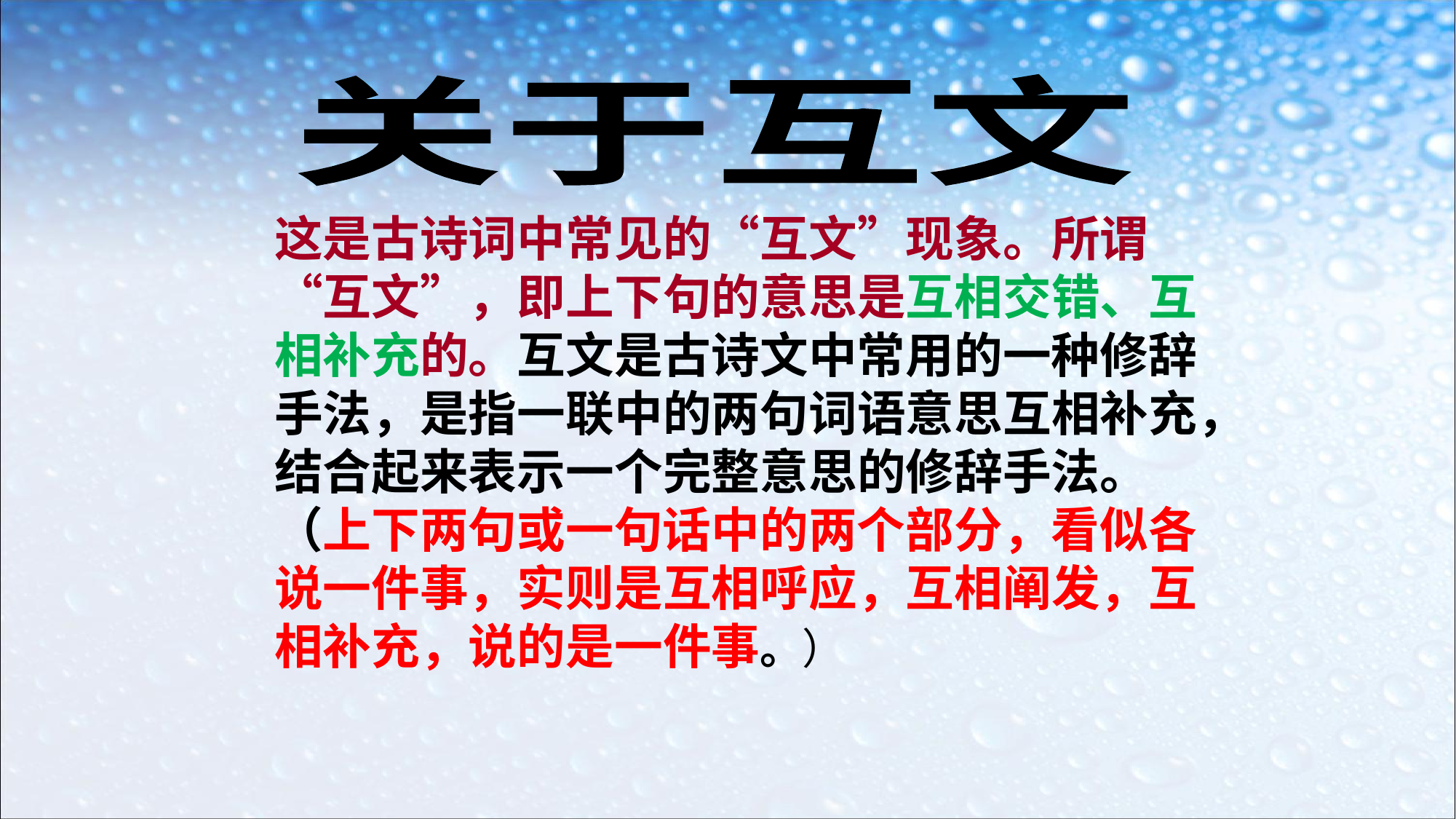

关于互文
这是古诗词中常见的“互文”现象。所谓“互文”，即上下句的意思是互相交错、互相补充的。互文是古诗文中常用的一种修辞手法，是指一联中的两句词语意思互相补充，结合起来表示一个完整意思的修辞手法。
（上下两句或一句话中的两个部分，看似各说一件事，实则是互相呼应，互相阐发，互相补充，说的是一件事。）